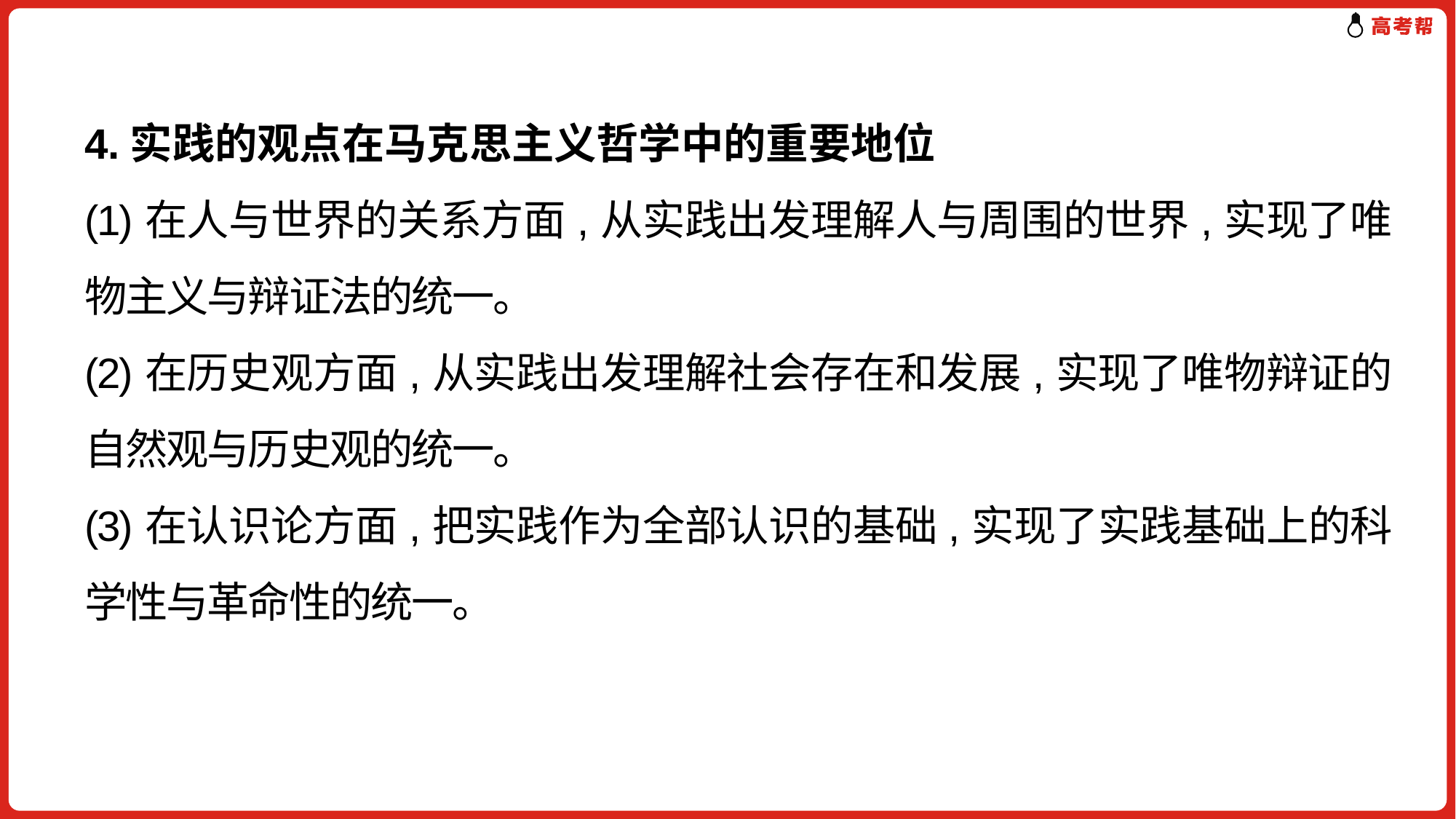

4.实践的观点在马克思主义哲学中的重要地位
(1)在人与世界的关系方面,从实践出发理解人与周围的世界,实现了唯物主义与辩证法的统一。
(2)在历史观方面,从实践出发理解社会存在和发展,实现了唯物辩证的自然观与历史观的统一。
(3)在认识论方面,把实践作为全部认识的基础,实现了实践基础上的科学性与革命性的统一。